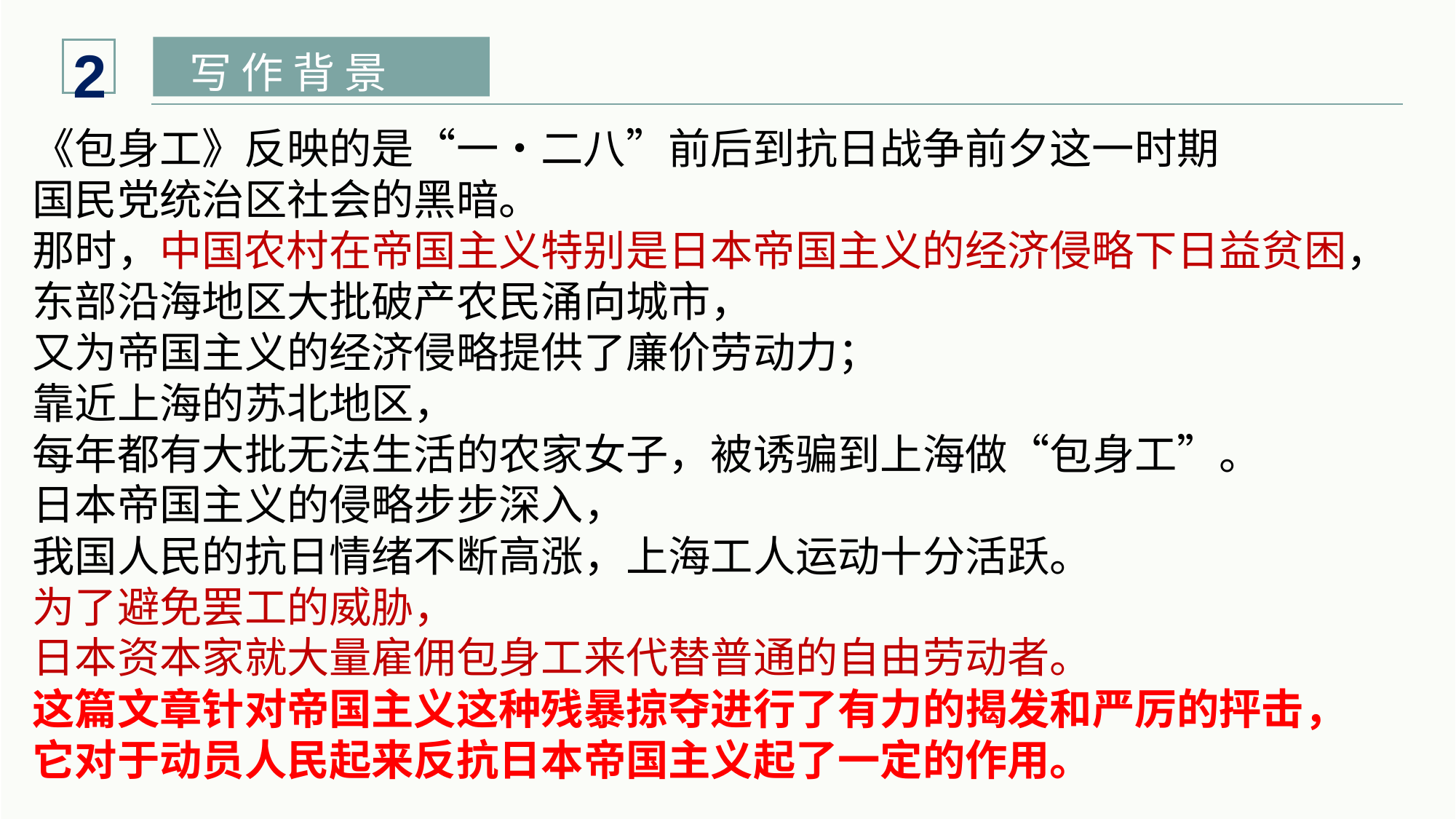

2
写 作 背 景

《包身工》反映的是“一•二八”前后到抗日战争前夕这一时期
国民党统治区社会的黑暗。
那时，中国农村在帝国主义特别是日本帝国主义的经济侵略下日益贫困，
东部沿海地区大批破产农民涌向城市，
又为帝国主义的经济侵略提供了廉价劳动力；
靠近上海的苏北地区，
每年都有大批无法生活的农家女子，被诱骗到上海做“包身工”。
日本帝国主义的侵略步步深入，
我国人民的抗日情绪不断高涨，上海工人运动十分活跃。
为了避免罢工的威胁，
日本资本家就大量雇佣包身工来代替普通的自由劳动者。
这篇文章针对帝国主义这种残暴掠夺进行了有力的揭发和严厉的抨击，
它对于动员人民起来反抗日本帝国主义起了一定的作用。